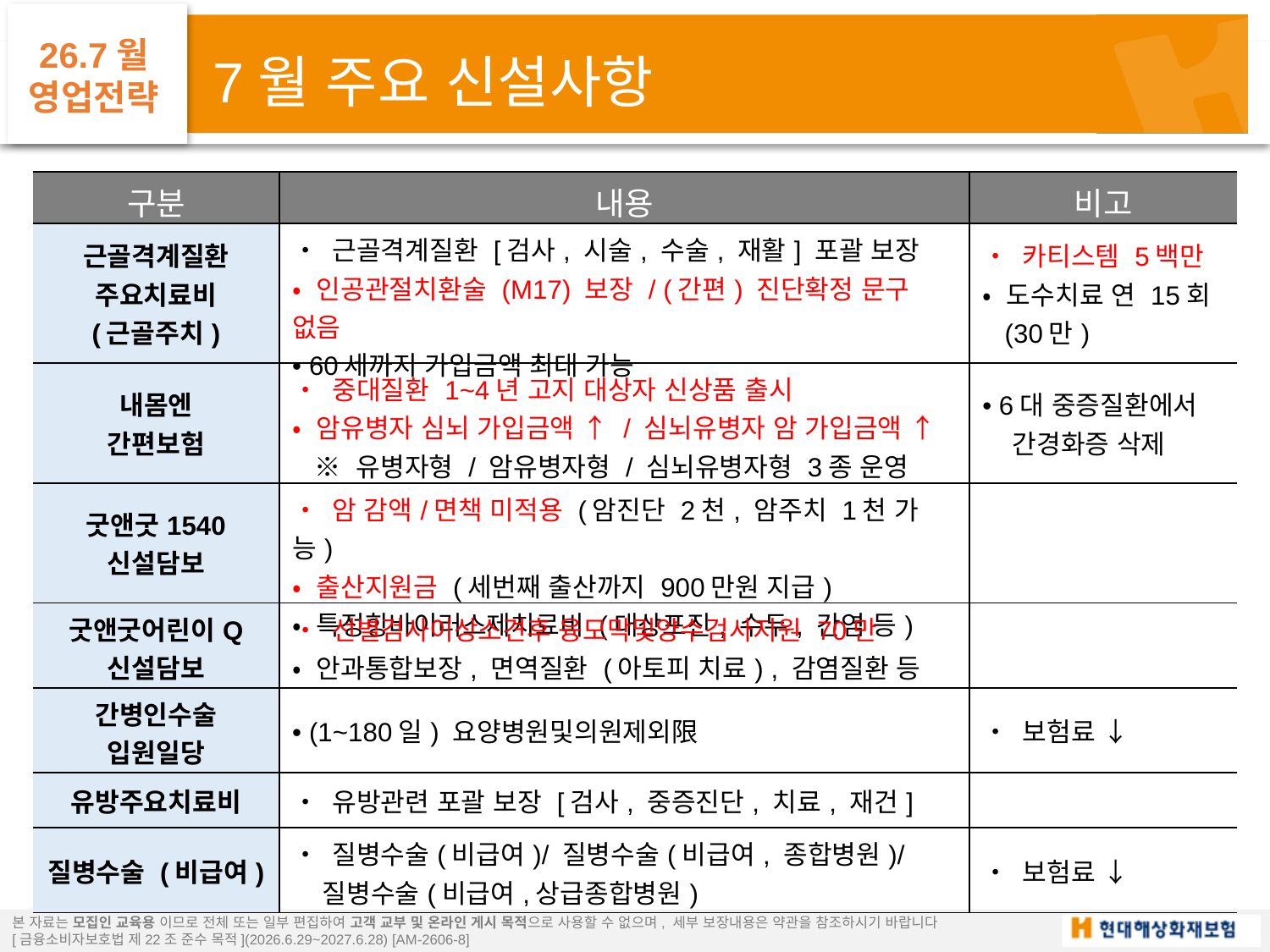

26.7월
영업전략
7월 주요 신설사항
| 구분 | 내용 | 비고 |
| --- | --- | --- |
| 근골격계질환 주요치료비 (근골주치) | • 근골격계질환 [검사, 시술, 수술, 재활] 포괄 보장 • 인공관절치환술 (M17) 보장 / (간편) 진단확정 문구 없음 • 60세까지 가입금액 최대 가능 | • 카티스템 5백만 • 도수치료 연 15회 (30만) |
| 내몸엔 간편보험 | • 중대질환 1~4년 고지 대상자 신상품 출시 • 암유병자 심뇌 가입금액 ↑ / 심뇌유병자 암 가입금액 ↑ ※ 유병자형 / 암유병자형 / 심뇌유병자형 3종 운영 | • 6대 중증질환에서 간경화증 삭제 |
| 굿앤굿1540 신설담보 | • 암 감액/면책 미적용 (암진단 2천, 암주치 1천 가능) • 출산지원금 (세번째 출산까지 900만원 지급) • 특정항바이러스제치료비 (대상포진, 수두, 간염 등) |  |
| 굿앤굿어린이Q 신설담보 | • 선별검사이상소견후 융모막및양수검사지원 70만 • 안과통합보장, 면역질환 (아토피 치료) , 감염질환 등 |  |
| 간병인수술 입원일당 | • (1~180일) 요양병원및의원제외限 | • 보험료 ↓ |
| 유방주요치료비 | • 유방관련 포괄 보장 [검사, 중증진단, 치료, 재건] |  |
| 질병수술 (비급여) | • 질병수술(비급여)/ 질병수술(비급여, 종합병원)/ 질병수술(비급여,상급종합병원) | • 보험료 ↓ |